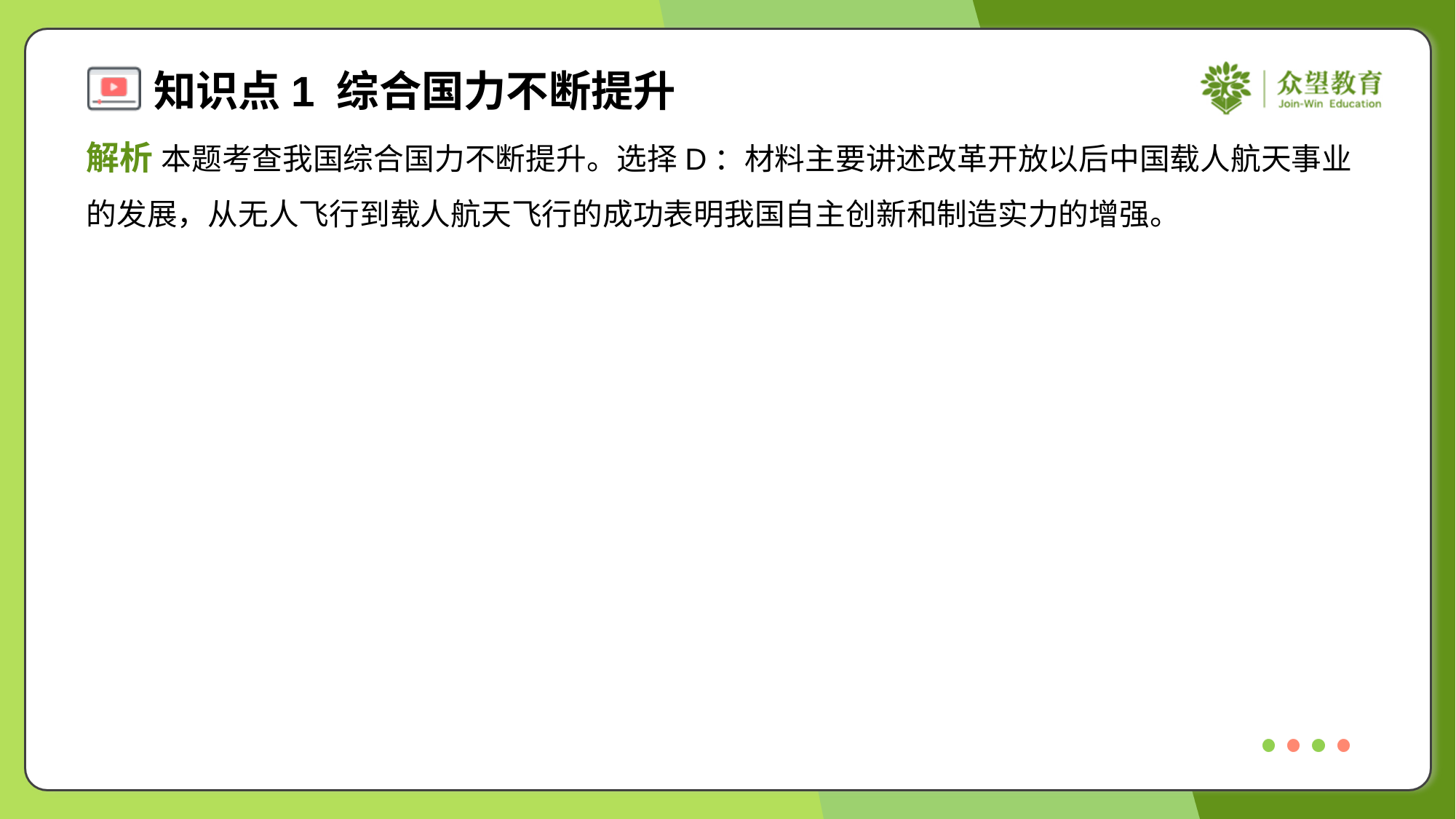

解析 本题考查我国综合国力不断提升。选择D：材料主要讲述改革开放以后中国载人航天事业
的发展，从无人飞行到载人航天飞行的成功表明我国自主创新和制造实力的增强。